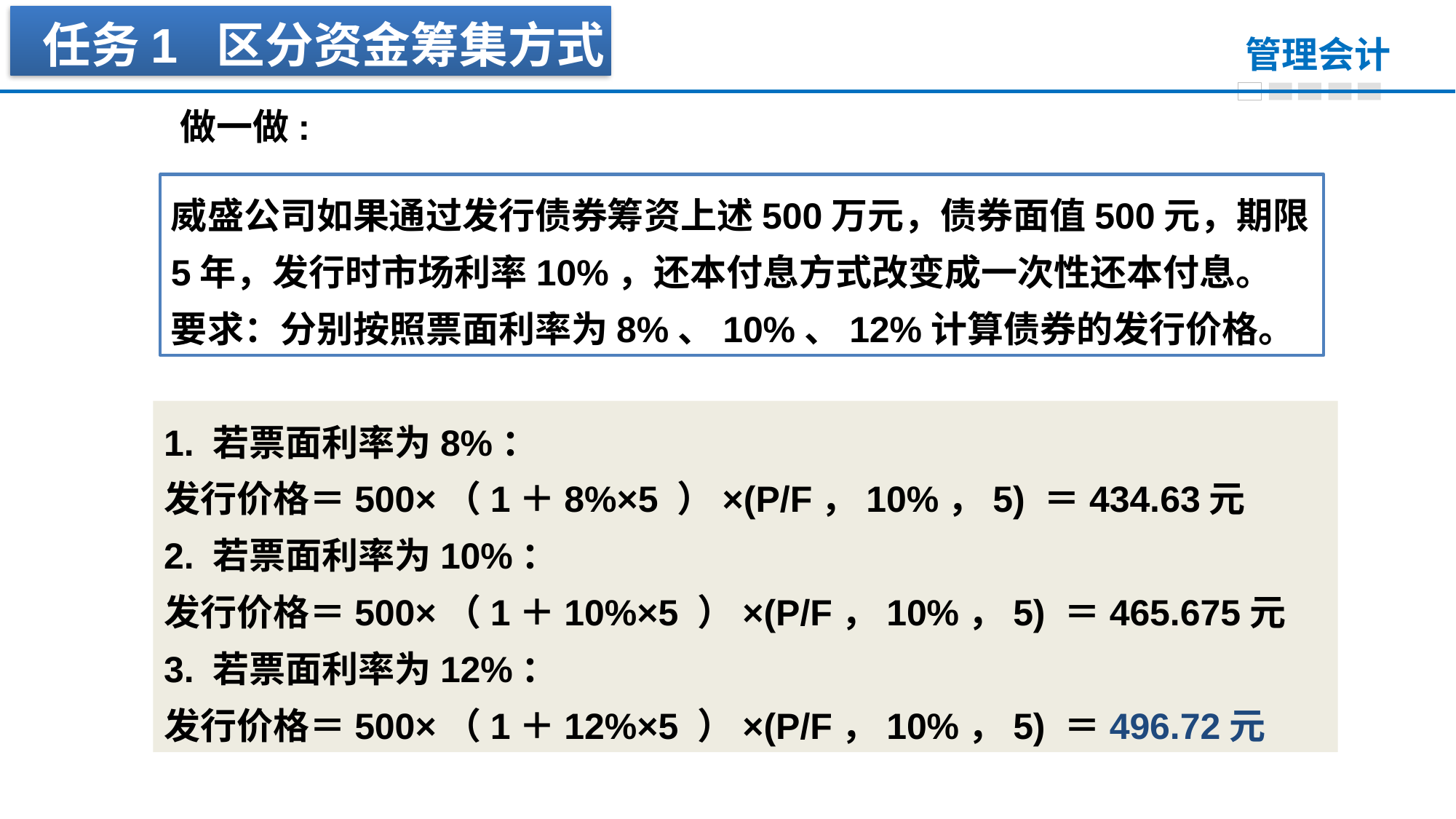

任务1  区分资金筹集方式
做一做:
威盛公司如果通过发行债券筹资上述500万元，债券面值500元，期限5年，发行时市场利率10%，还本付息方式改变成一次性还本付息。
要求：分别按照票面利率为8%、10%、12%计算债券的发行价格。
1. 若票面利率为8%：
发行价格＝500×（1＋8%×5 ）×(P/F，10%，5) ＝434.63元
2. 若票面利率为10%：
发行价格＝500×（1＋10%×5 ）×(P/F，10%，5) ＝465.675元
3. 若票面利率为12%：
发行价格＝500×（1＋12%×5 ）×(P/F，10%，5) ＝496.72元